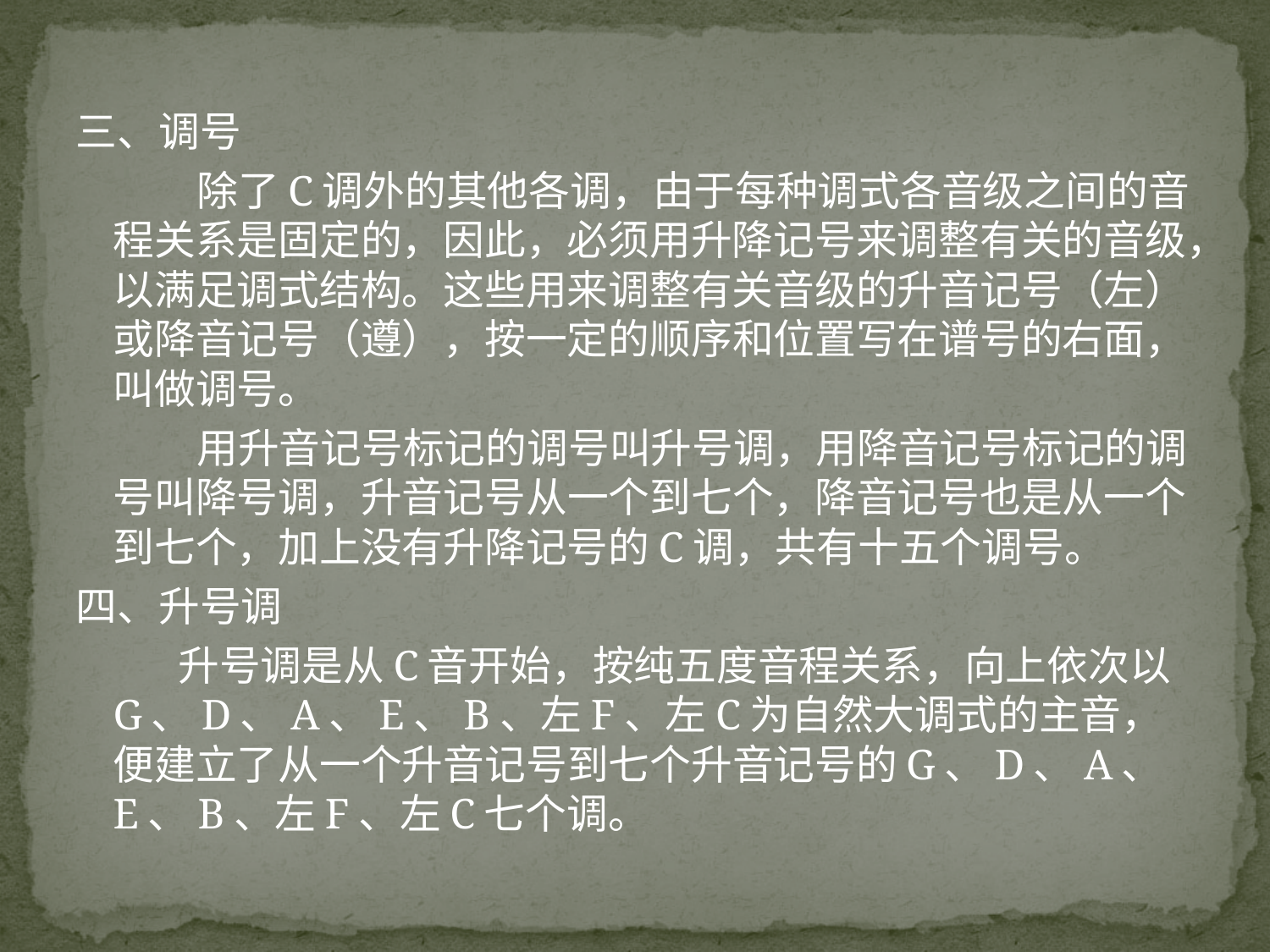

三、调号
            除了C调外的其他各调，由于每种调式各音级之间的音程关系是固定的，因此，必须用升降记号来调整有关的音级，以满足调式结构。这些用来调整有关音级的升音记号（左）或降音记号（遵），按一定的顺序和位置写在谱号的右面，叫做调号。
            用升音记号标记的调号叫升号调，用降音记号标记的调号叫降号调，升音记号从一个到七个，降音记号也是从一个到七个，加上没有升降记号的C调，共有十五个调号。
四、升号调
          升号调是从C音开始，按纯五度音程关系，向上依次以G、D、A、E、B、左F、左C为自然大调式的主音，便建立了从一个升音记号到七个升音记号的G、D、A、E、B、左F、左C七个调。